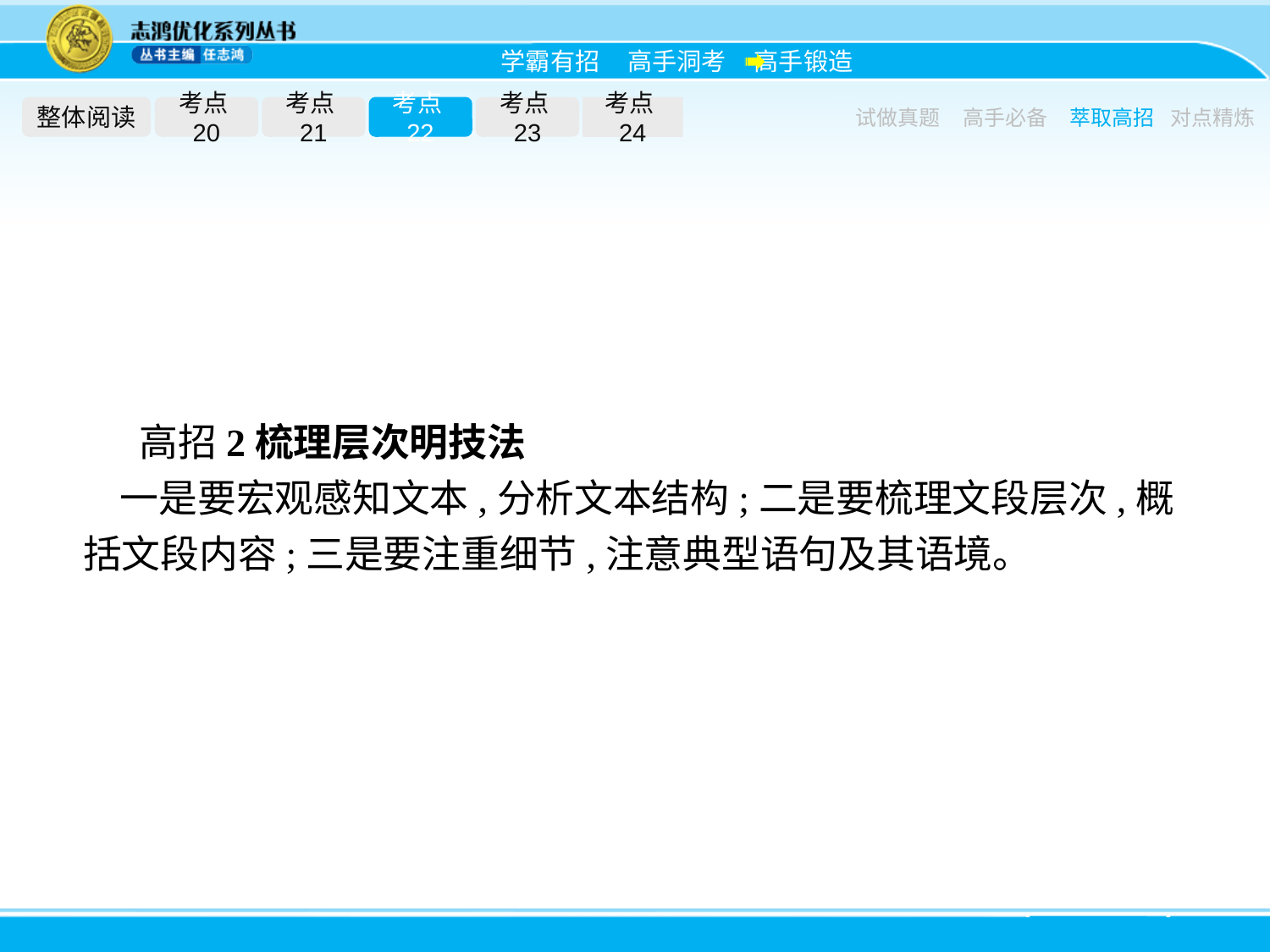

整体阅读
考点20
考点21
考点22
考点23
考点24
试做真题
高手必备
萃取高招
对点精炼
高招2梳理层次明技法
一是要宏观感知文本,分析文本结构;二是要梳理文段层次,概括文段内容;三是要注重细节,注意典型语句及其语境。